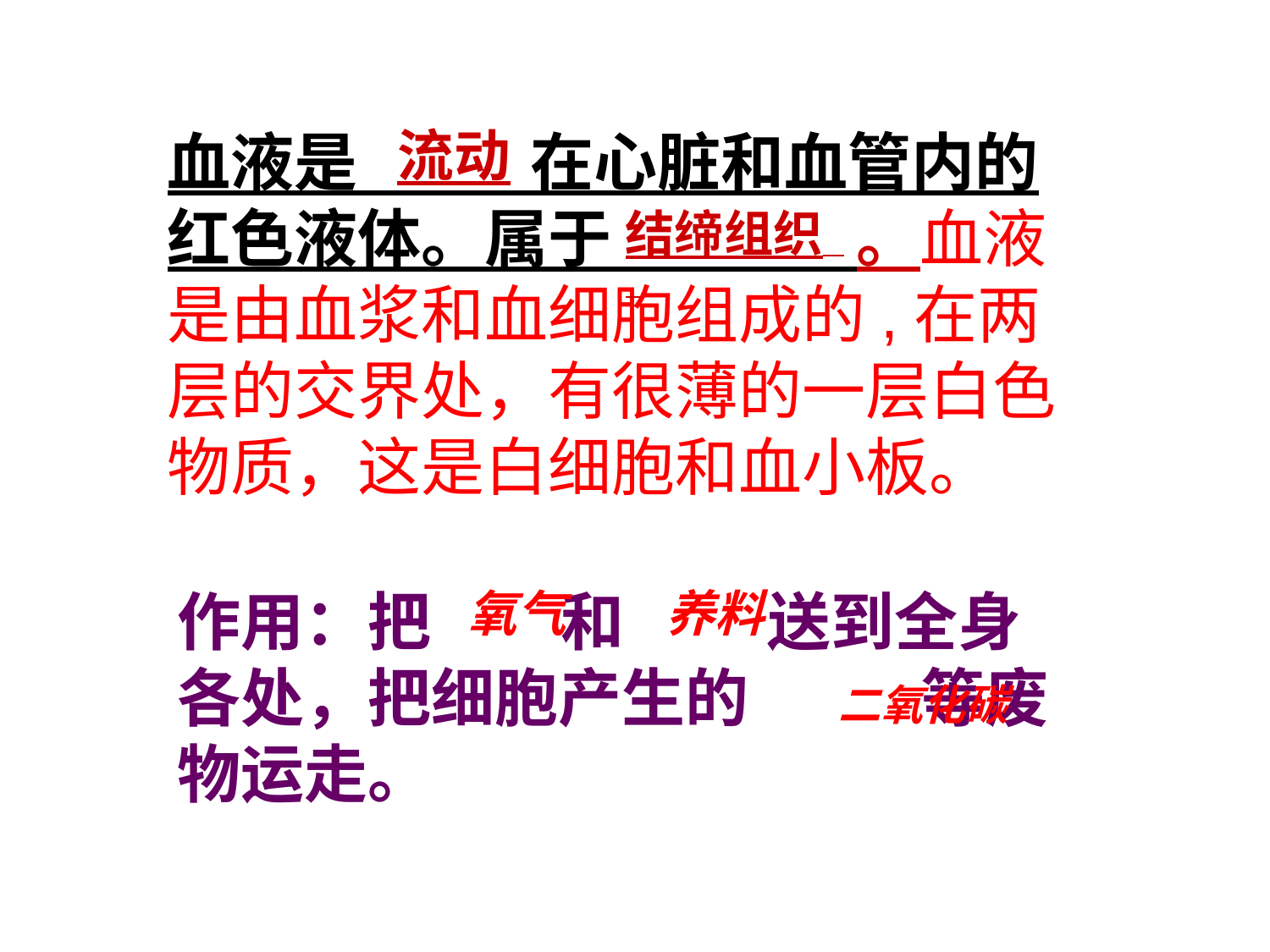

流动
血液是            在心脏和血管内的红色液体。属于                 。血液是由血浆和血细胞组成的,在两层的交界处，有很薄的一层白色物质，这是白细胞和血小板。
结缔组织
作用：把         和          送到全身各处，把细胞产生的            等废物运走。
氧气
养料
二氧化碳